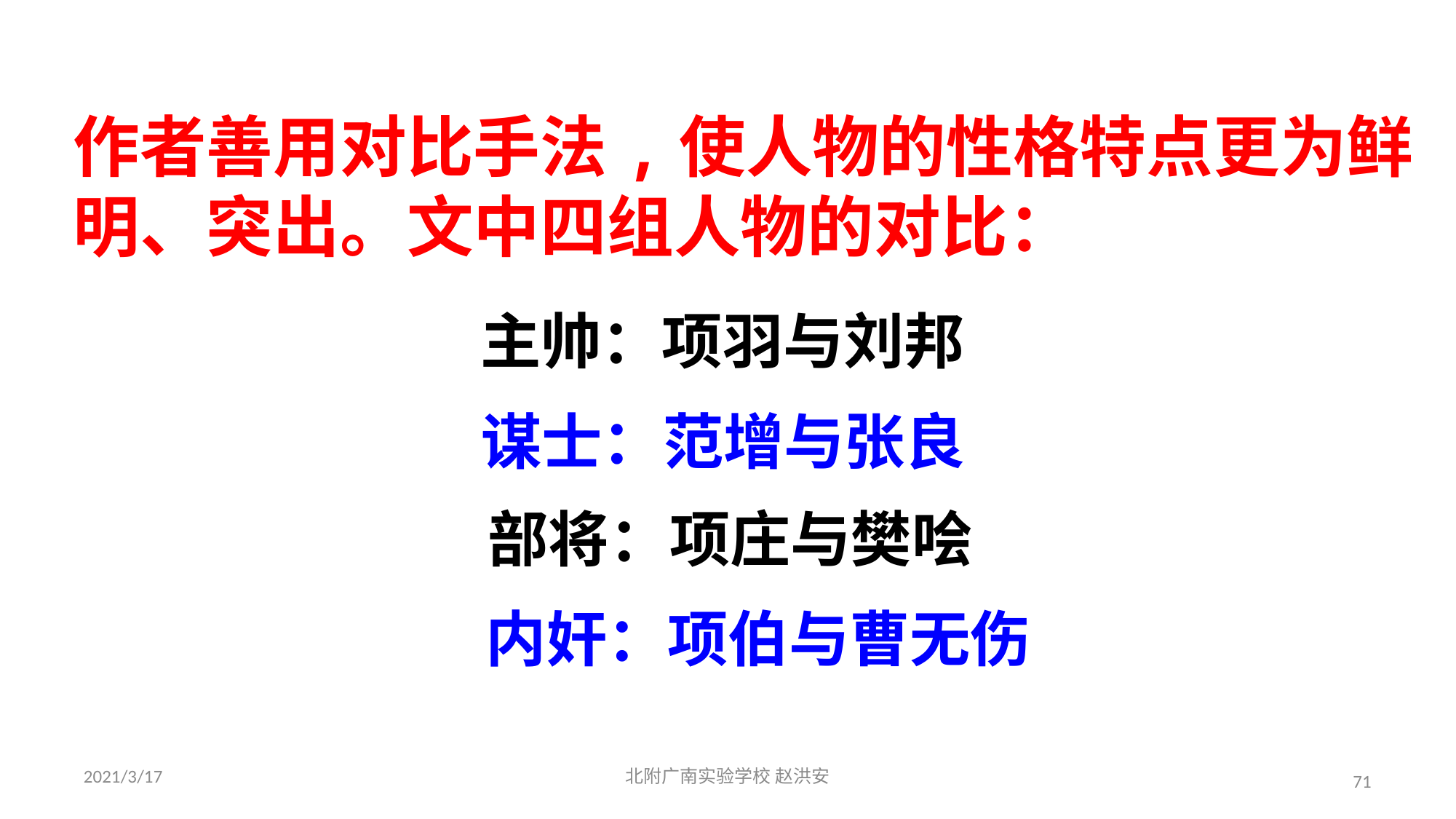

作者善用对比手法,使人物的性格特点更为鲜明、突出。文中四组人物的对比：
主帅：项羽与刘邦
谋士：范增与张良
部将：项庄与樊哙
内奸：项伯与曹无伤
2021/3/17
北附广南实验学校 赵洪安
71